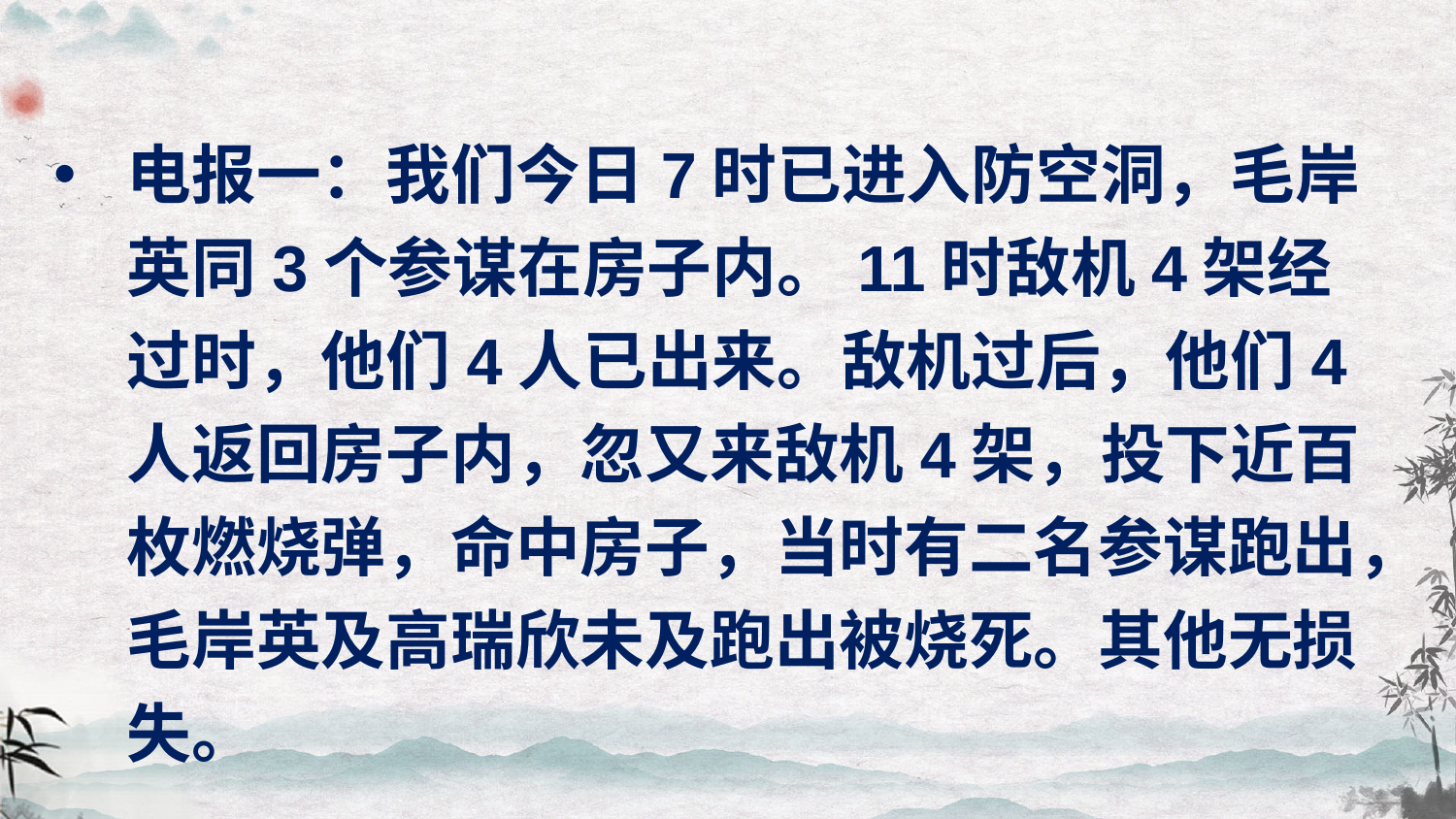

电报一：我们今日7时已进入防空洞，毛岸英同3个参谋在房子内。11时敌机4架经过时，他们4人已出来。敌机过后，他们4人返回房子内，忽又来敌机4架，投下近百枚燃烧弹，命中房子，当时有二名参谋跑出，毛岸英及高瑞欣未及跑出被烧死。其他无损失。